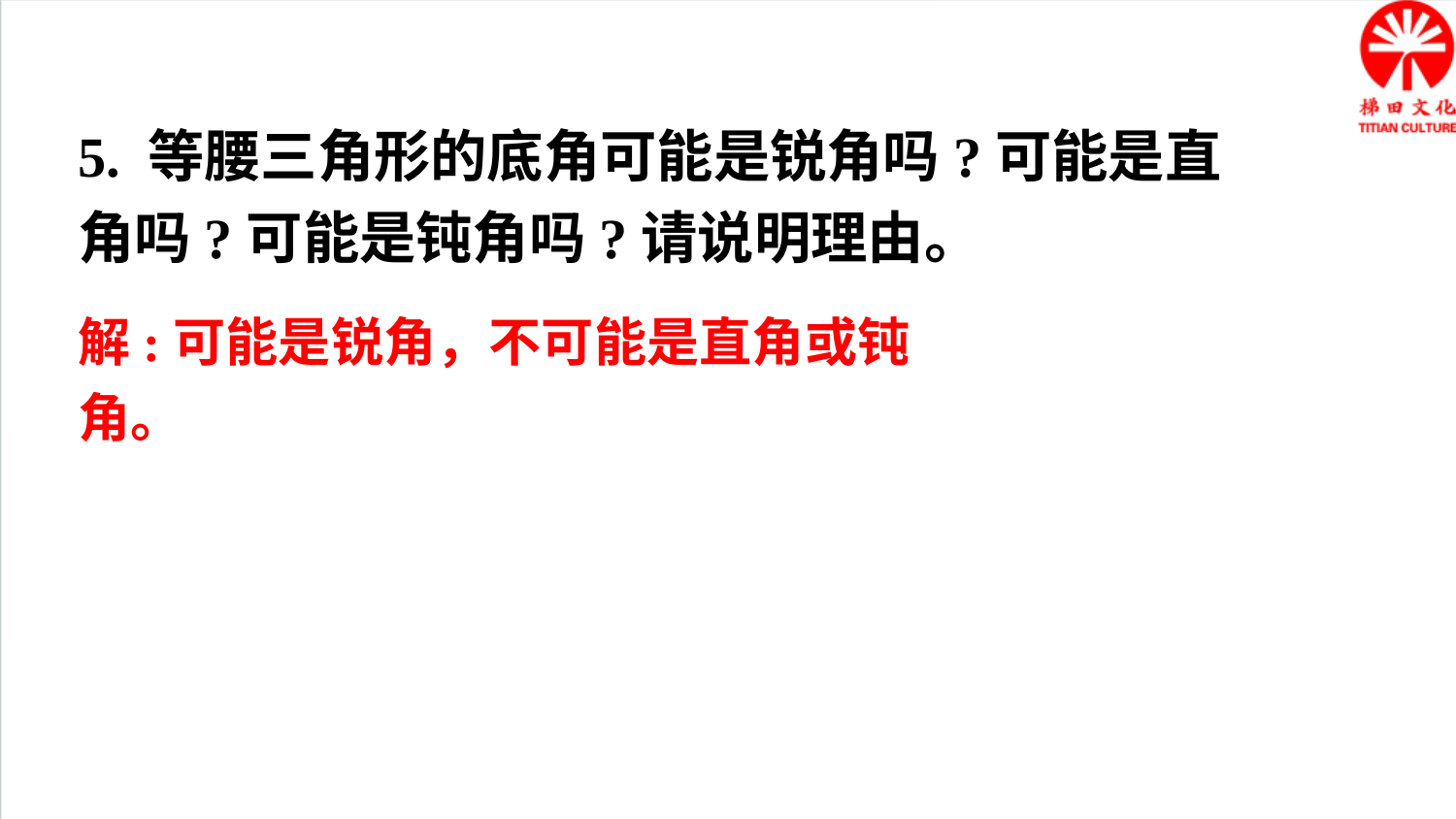

5. 等腰三角形的底角可能是锐角吗?可能是直角吗?可能是钝角吗?请说明理由。
解:可能是锐角，不可能是直角或钝角。